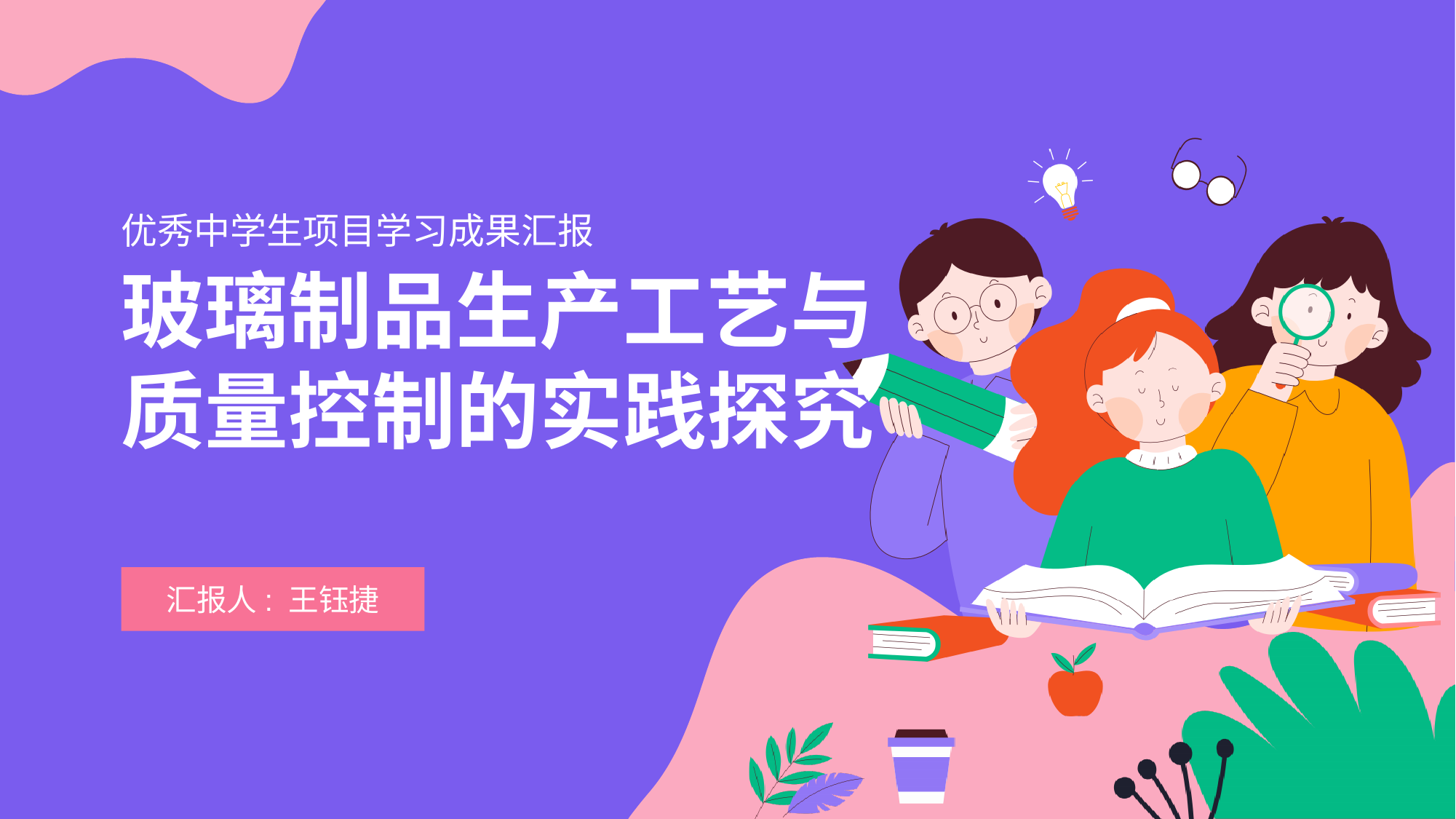

优秀中学生项目学习成果汇报
玻璃制品生产工艺与质量控制的实践探究
汇报人: 王钰捷